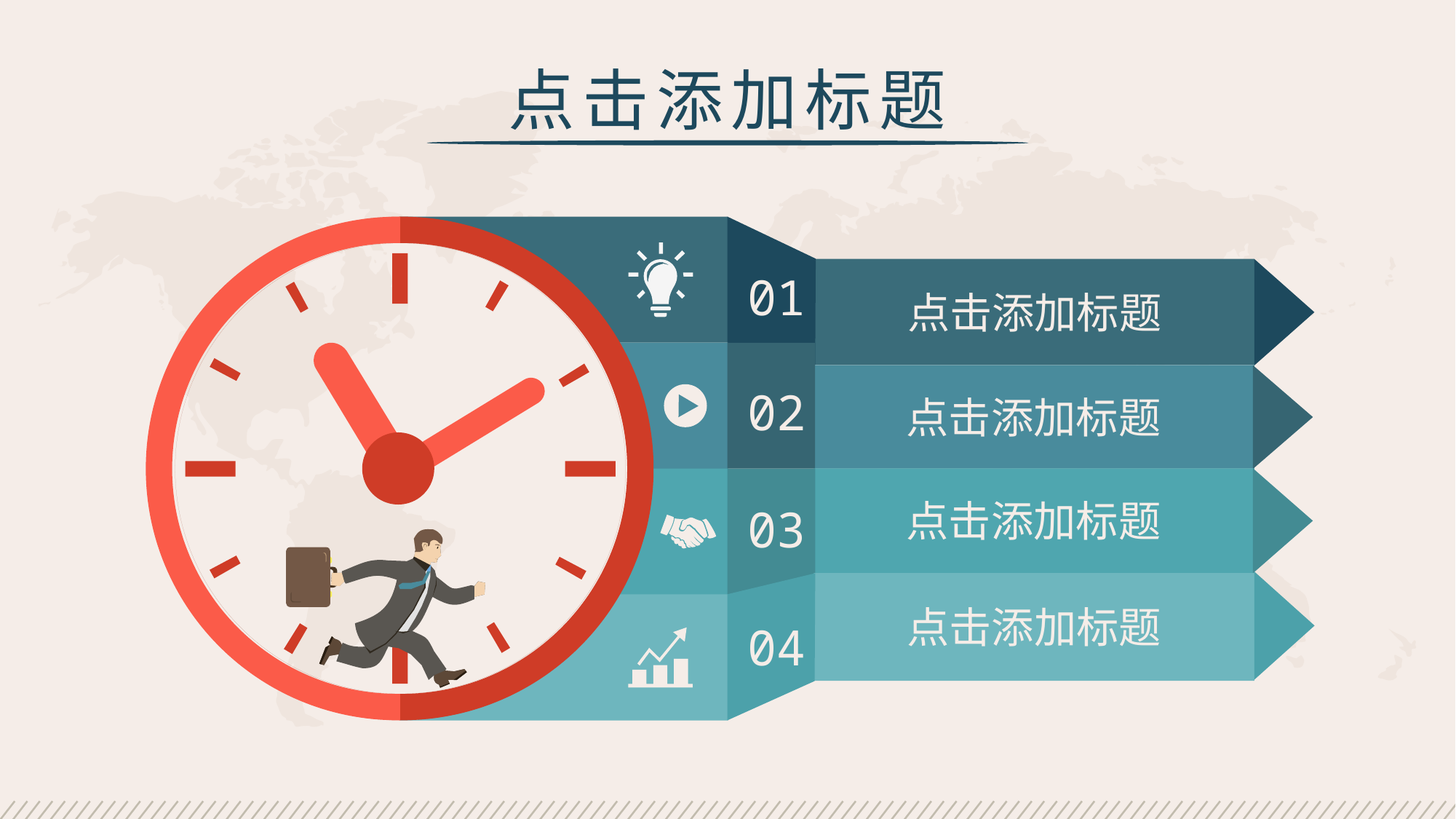

点击添加标题

01
点击添加标题

02

点击添加标题

点击添加标题
03

点击添加标题
04